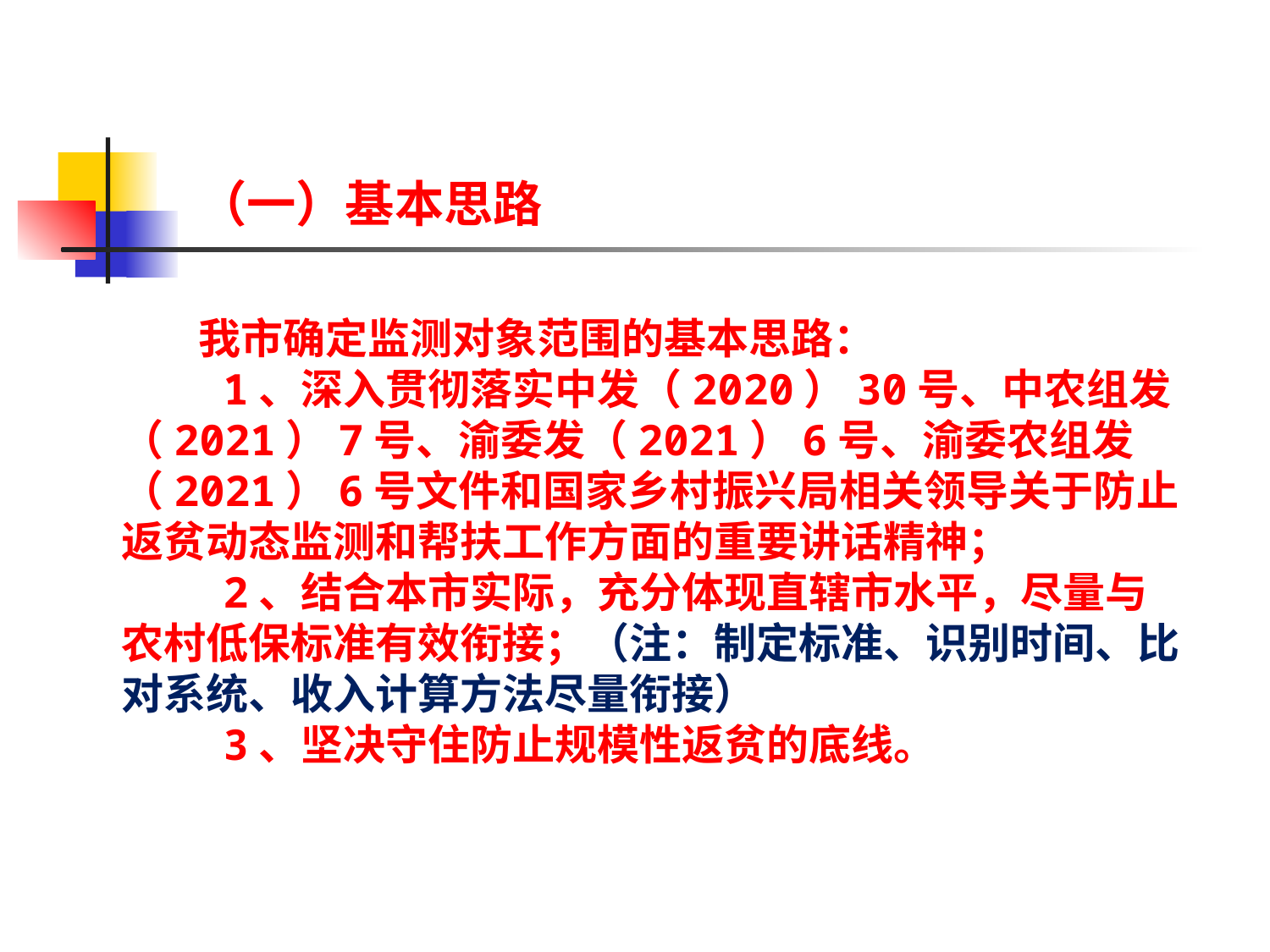

（一）基本思路
       我市确定监测对象范围的基本思路：
    1、深入贯彻落实中发（2020）30号、中农组发（2021）7号、渝委发（2021）6号、渝委农组发（2021）6号文件和国家乡村振兴局相关领导关于防止返贫动态监测和帮扶工作方面的重要讲话精神；
    2、结合本市实际，充分体现直辖市水平，尽量与农村低保标准有效衔接；（注：制定标准、识别时间、比对系统、收入计算方法尽量衔接）
    3、坚决守住防止规模性返贫的底线。